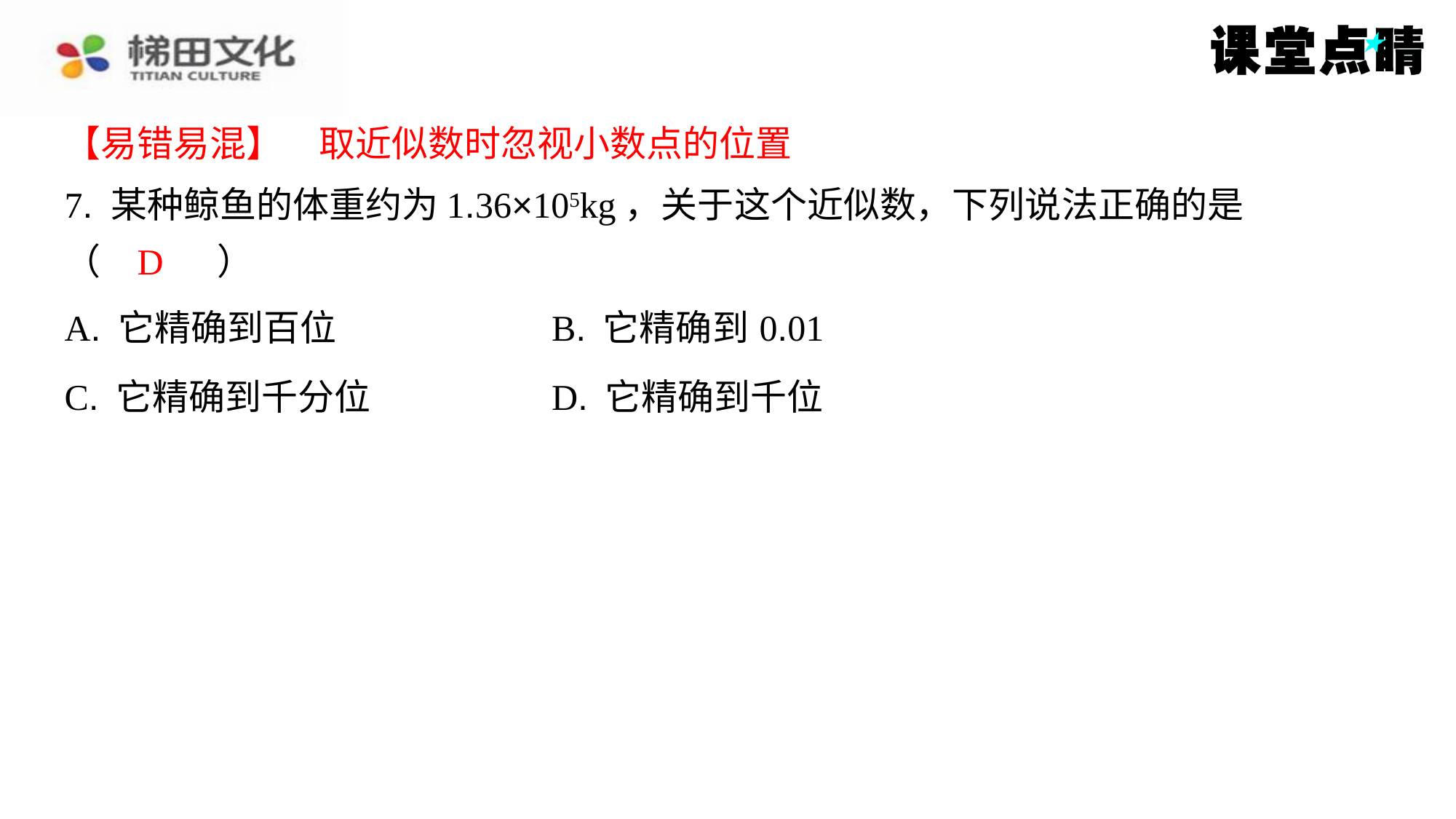

【易错易混】　取近似数时忽视小数点的位置
【易错易混】　取近似数时忽视小数点的位置
7. 某种鲸鱼的体重约为1.36×105kg，关于这个近似数，下列说法正确的是
（　D　）
D
| A. 它精确到百位 | B. 它精确到0.01 |
| --- | --- |
| C. 它精确到千分位 | D. 它精确到千位 |